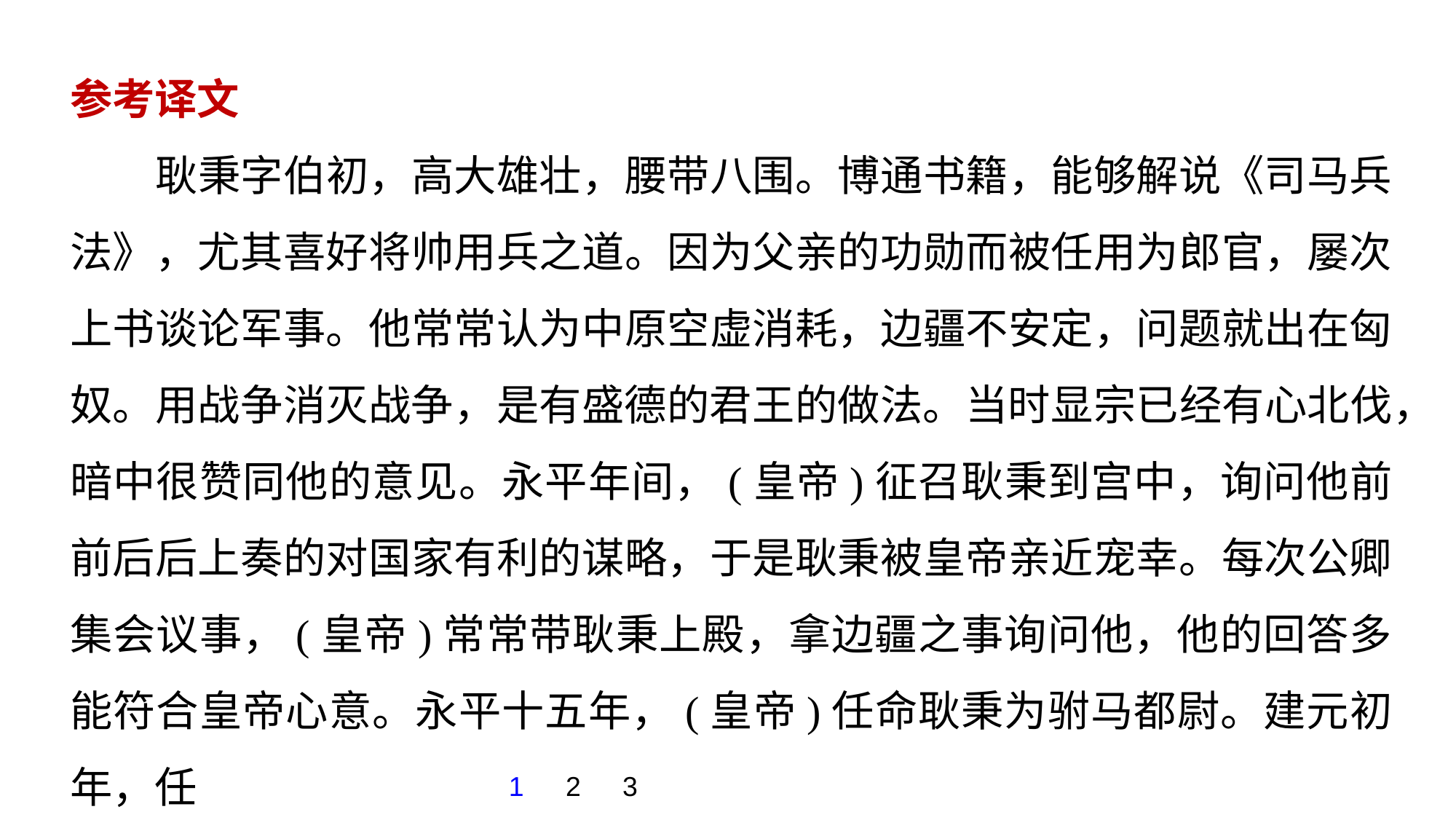

参考译文
耿秉字伯初，高大雄壮，腰带八围。博通书籍，能够解说《司马兵法》，尤其喜好将帅用兵之道。因为父亲的功勋而被任用为郎官，屡次上书谈论军事。他常常认为中原空虚消耗，边疆不安定，问题就出在匈奴。用战争消灭战争，是有盛德的君王的做法。当时显宗已经有心北伐，暗中很赞同他的意见。永平年间，(皇帝)征召耿秉到宫中，询问他前前后后上奏的对国家有利的谋略，于是耿秉被皇帝亲近宠幸。每次公卿集会议事，(皇帝)常常带耿秉上殿，拿边疆之事询问他，他的回答多能符合皇帝心意。永平十五年，(皇帝)任命耿秉为驸马都尉。建元初年，任
1
2
3